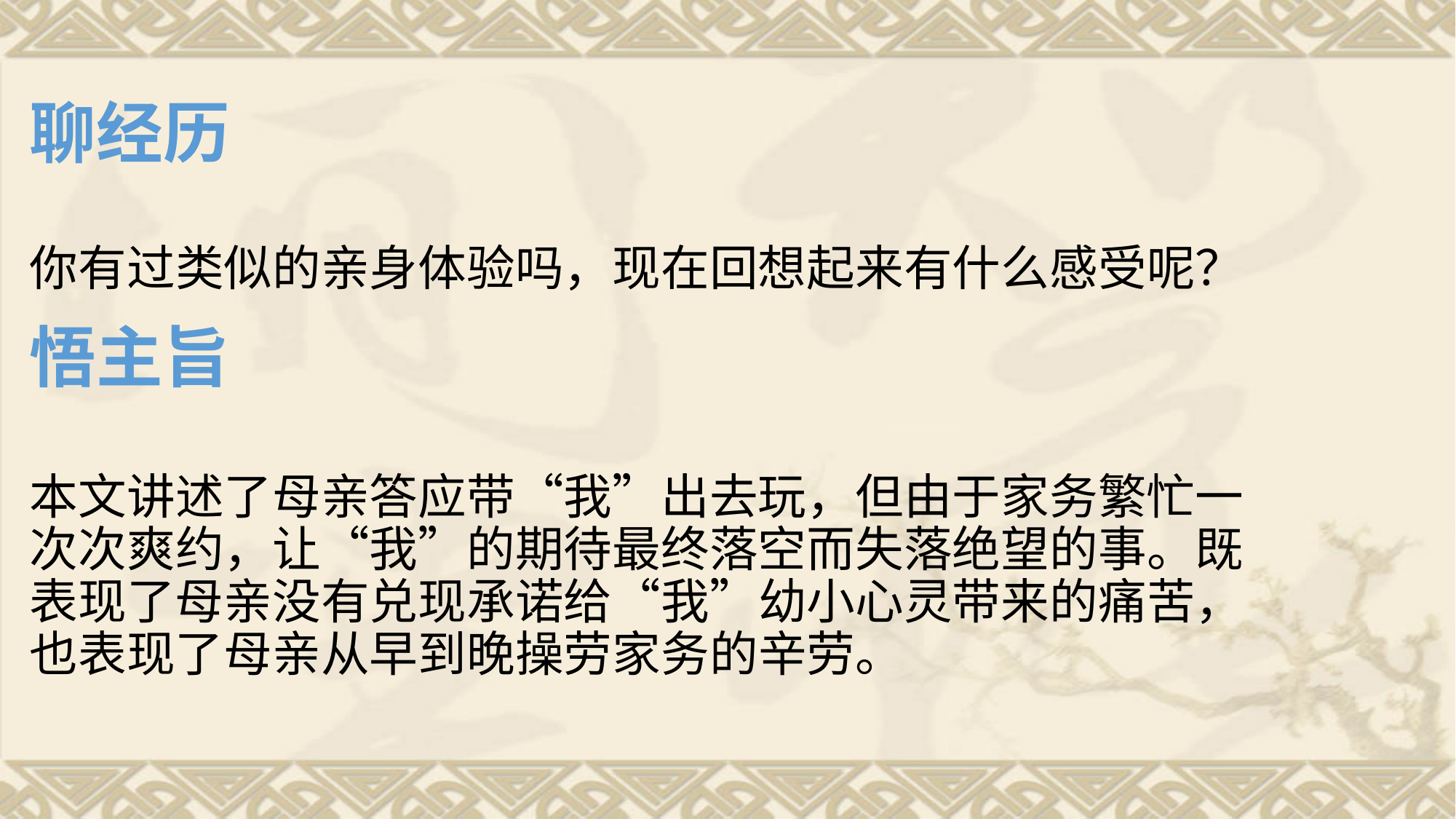

# 聊经历 你有过类似的亲身体验吗，现在回想起来有什么感受呢？
悟主旨

本文讲述了母亲答应带“我”出去玩，但由于家务繁忙一次次爽约，让“我”的期待最终落空而失落绝望的事。既表现了母亲没有兑现承诺给“我”幼小心灵带来的痛苦，也表现了母亲从早到晚操劳家务的辛劳。